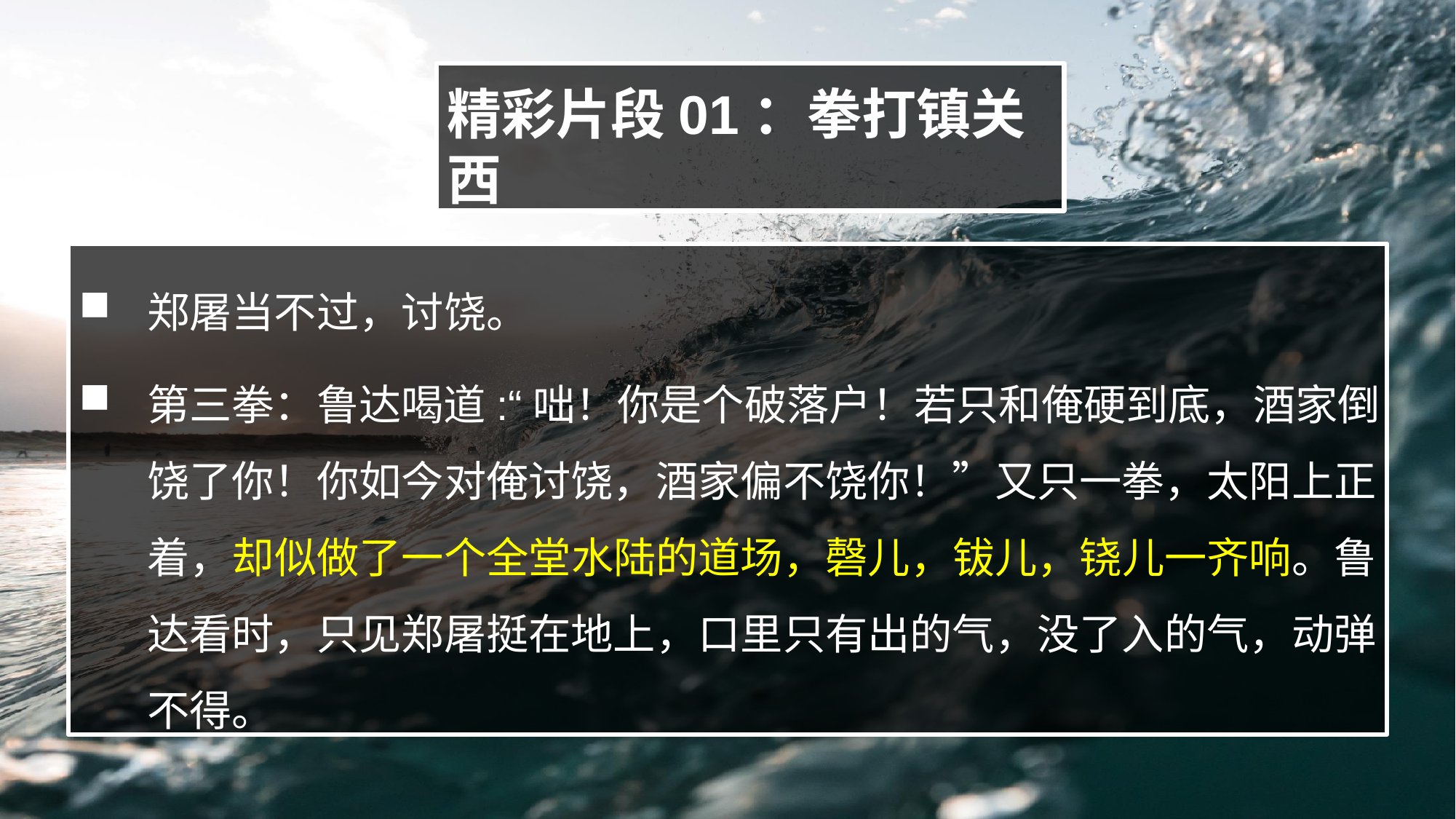

精彩片段01：拳打镇关西
郑屠当不过，讨饶。
第三拳：鲁达喝道:“咄！你是个破落户！若只和俺硬到底，酒家倒饶了你！你如今对俺讨饶，酒家偏不饶你！”又只一拳，太阳上正着，却似做了一个全堂水陆的道场，磬儿，钹儿，铙儿一齐响。鲁达看时，只见郑屠挺在地上，口里只有出的气，没了入的气，动弹不得。